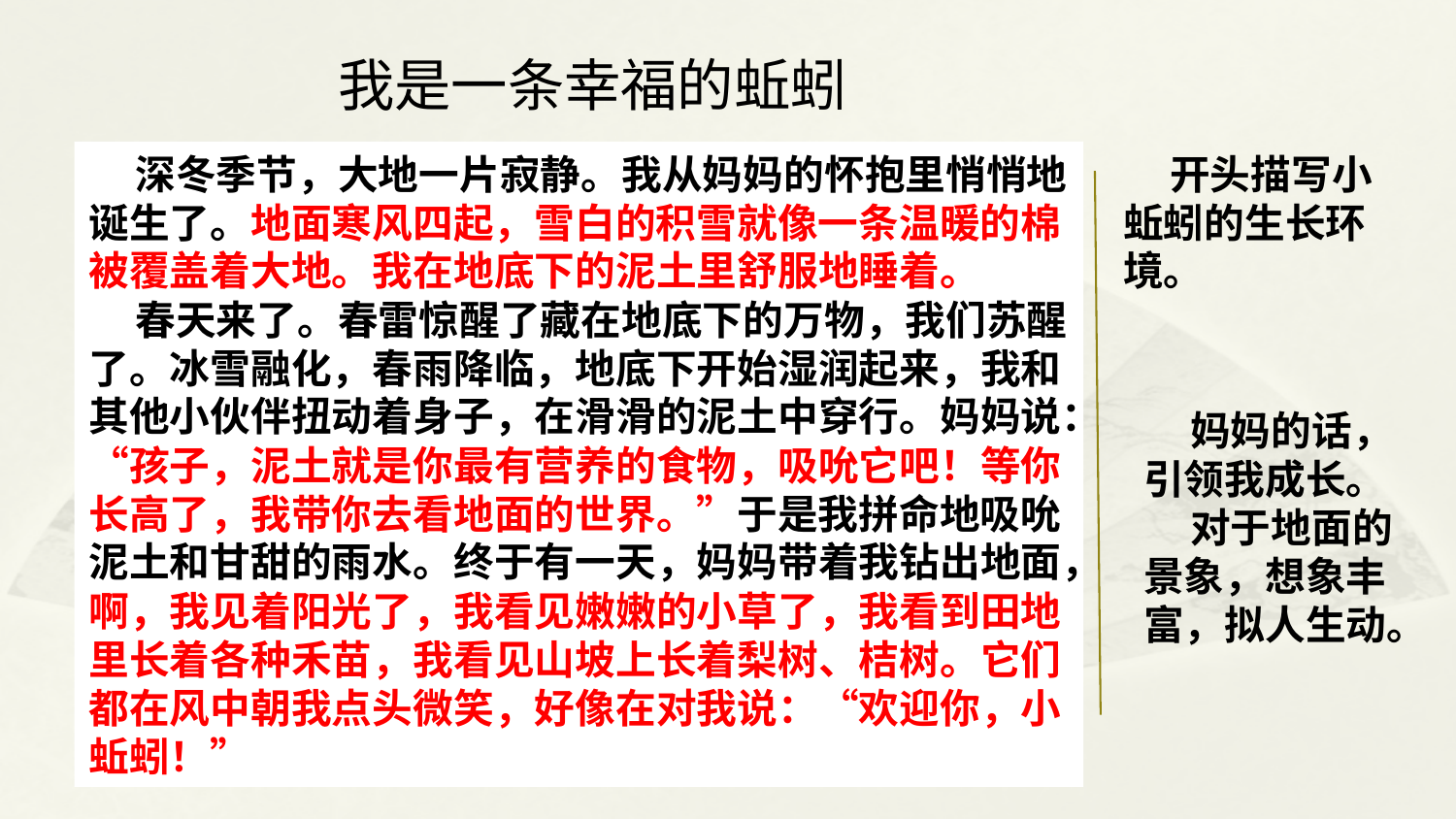

我是一条幸福的蚯蚓
    深冬季节，大地一片寂静。我从妈妈的怀抱里悄悄地诞生了。地面寒风四起，雪白的积雪就像一条温暖的棉被覆盖着大地。我在地底下的泥土里舒服地睡着。
    春天来了。春雷惊醒了藏在地底下的万物，我们苏醒了。冰雪融化，春雨降临，地底下开始湿润起来，我和其他小伙伴扭动着身子，在滑滑的泥土中穿行。妈妈说：“孩子，泥土就是你最有营养的食物，吸吮它吧！等你长高了，我带你去看地面的世界。”于是我拼命地吸吮泥土和甘甜的雨水。终于有一天，妈妈带着我钻出地面，啊，我见着阳光了，我看见嫩嫩的小草了，我看到田地里长着各种禾苗，我看见山坡上长着梨树、桔树。它们都在风中朝我点头微笑，好像在对我说：“欢迎你，小蚯蚓！”
    开头描写小蚯蚓的生长环境。
    妈妈的话，引领我成长。
    对于地面的景象，想象丰富，拟人生动。